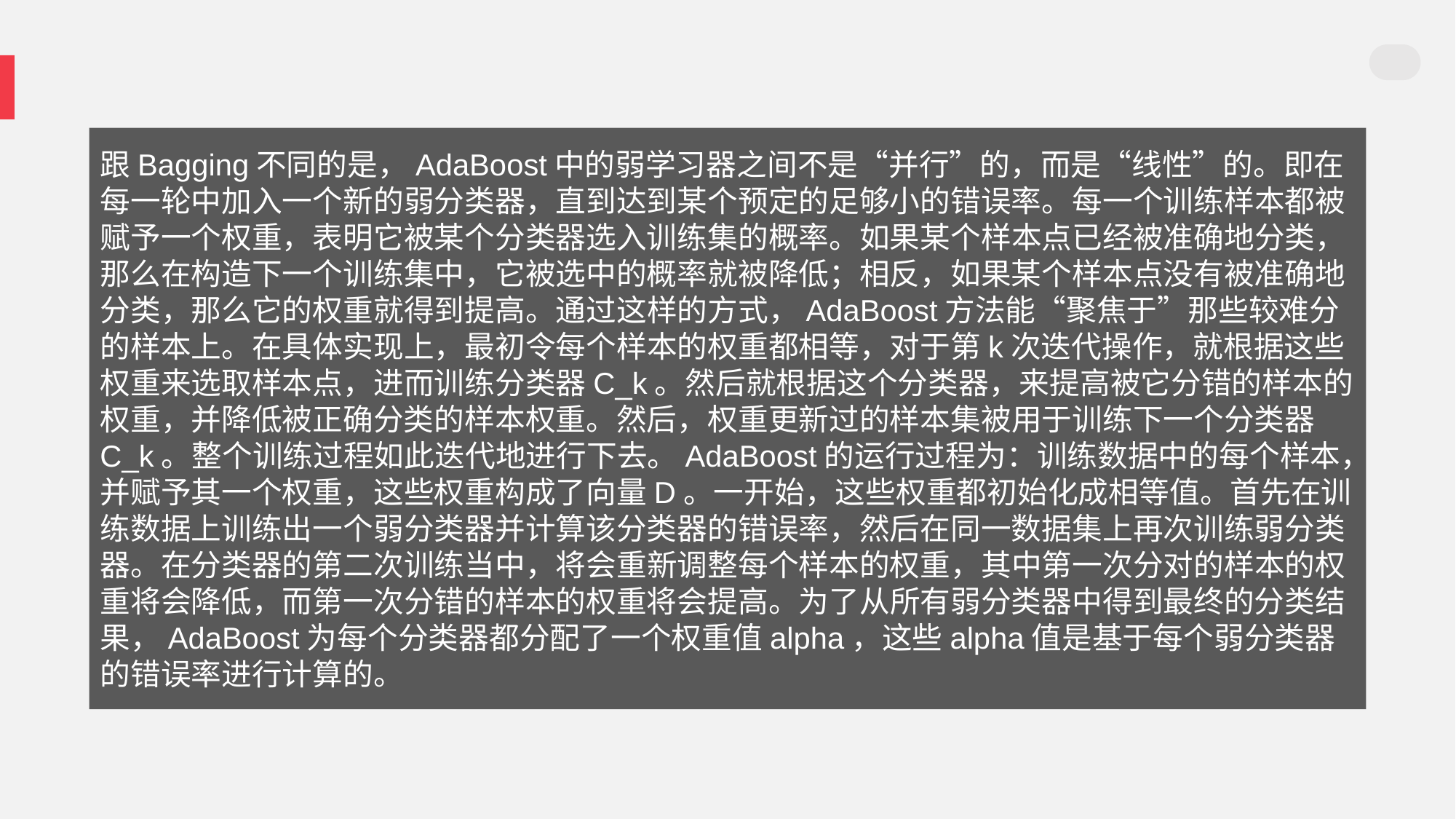

跟Bagging不同的是，AdaBoost中的弱学习器之间不是“并行”的，而是“线性”的。即在每一轮中加入一个新的弱分类器，直到达到某个预定的足够小的错误率。每一个训练样本都被赋予一个权重，表明它被某个分类器选入训练集的概率。如果某个样本点已经被准确地分类，那么在构造下一个训练集中，它被选中的概率就被降低；相反，如果某个样本点没有被准确地分类，那么它的权重就得到提高。通过这样的方式，AdaBoost方法能“聚焦于”那些较难分的样本上。在具体实现上，最初令每个样本的权重都相等，对于第k次迭代操作，就根据这些权重来选取样本点，进而训练分类器C_k。然后就根据这个分类器，来提高被它分错的样本的权重，并降低被正确分类的样本权重。然后，权重更新过的样本集被用于训练下一个分类器C_k。整个训练过程如此迭代地进行下去。AdaBoost的运行过程为：训练数据中的每个样本，并赋予其一个权重，这些权重构成了向量D。一开始，这些权重都初始化成相等值。首先在训练数据上训练出一个弱分类器并计算该分类器的错误率，然后在同一数据集上再次训练弱分类器。在分类器的第二次训练当中，将会重新调整每个样本的权重，其中第一次分对的样本的权重将会降低，而第一次分错的样本的权重将会提高。为了从所有弱分类器中得到最终的分类结果，AdaBoost为每个分类器都分配了一个权重值alpha，这些alpha值是基于每个弱分类器的错误率进行计算的。